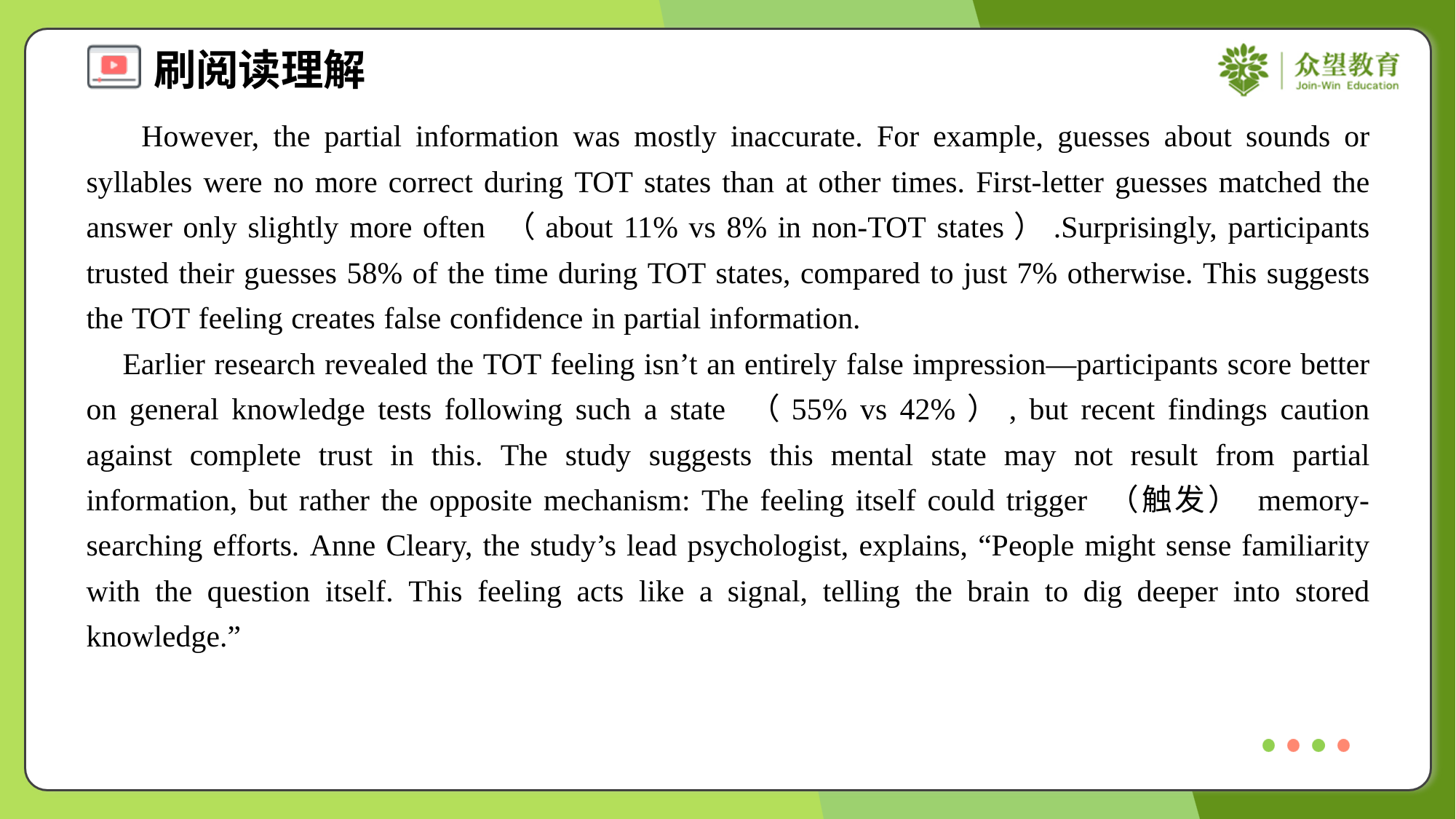

However, the partial information was mostly inaccurate. For example, guesses about sounds or syllables were no more correct during TOT states than at other times. First-letter guesses matched the answer only slightly more often （about 11% vs 8% in non-TOT states）.Surprisingly, participants trusted their guesses 58% of the time during TOT states, compared to just 7% otherwise. This suggests the TOT feeling creates false confidence in partial information.
    Earlier research revealed the TOT feeling isn’t an entirely false impression—participants score better on general knowledge tests following such a state （55% vs 42%）, but recent findings caution against complete trust in this. The study suggests this mental state may not result from partial information, but rather the opposite mechanism: The feeling itself could trigger （触发） memory-searching efforts. Anne Cleary, the study’s lead psychologist, explains, “People might sense familiarity with the question itself. This feeling acts like a signal, telling the brain to dig deeper into stored knowledge.”